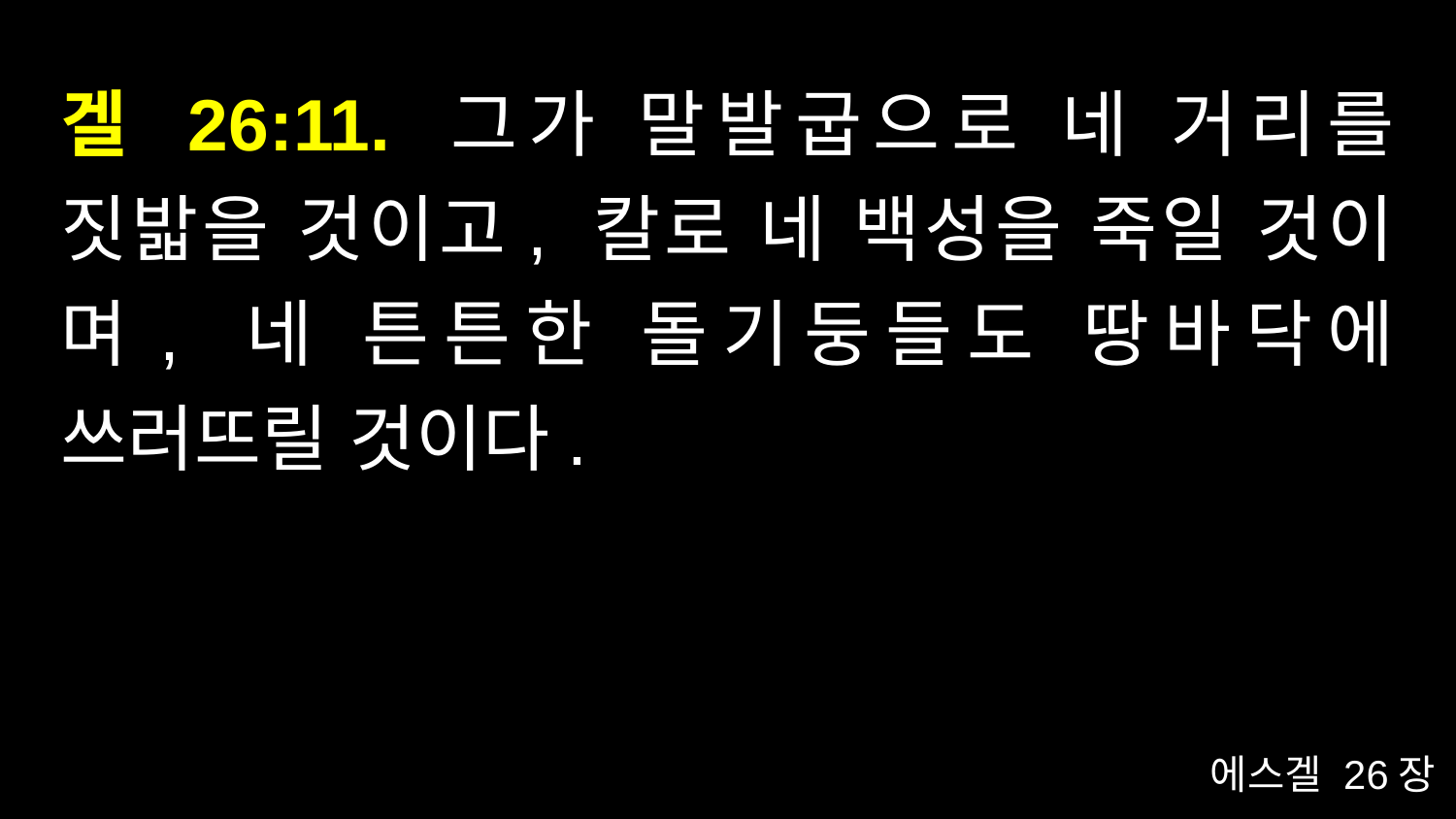

# 겔 26:11. 그가 말발굽으로 네 거리를 짓밟을 것이고, 칼로 네 백성을 죽일 것이며, 네 튼튼한 돌기둥들도 땅바닥에 쓰러뜨릴 것이다.
에스겔 26장